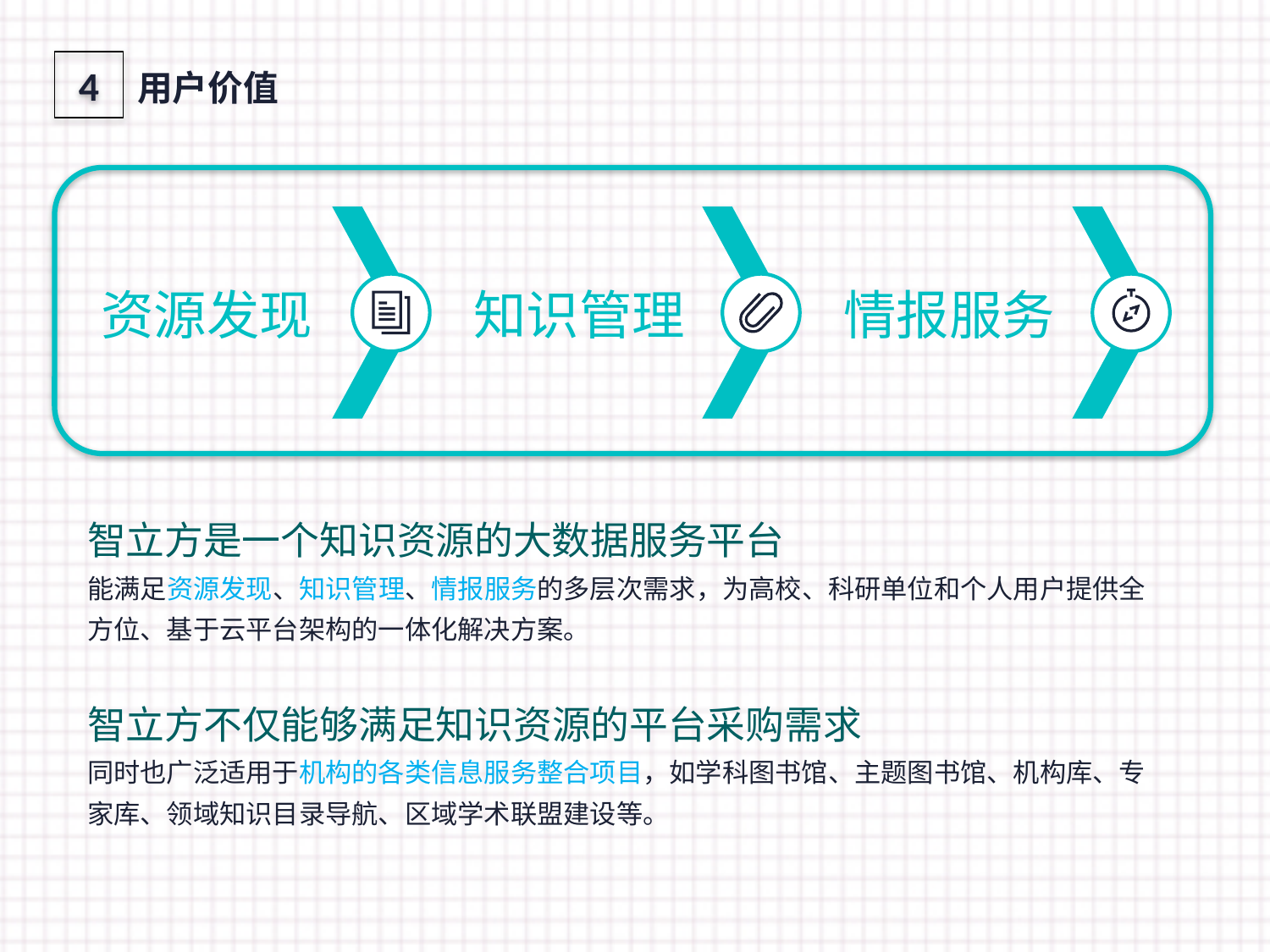

4
用户价值

资源发现
知识管理
情报服务

智立方是一个知识资源的大数据服务平台
能满足资源发现、知识管理、情报服务的多层次需求，为高校、科研单位和个人用户提供全方位、基于云平台架构的一体化解决方案。

智立方不仅能够满足知识资源的平台采购需求
同时也广泛适用于机构的各类信息服务整合项目，如学科图书馆、主题图书馆、机构库、专家库、领域知识目录导航、区域学术联盟建设等。